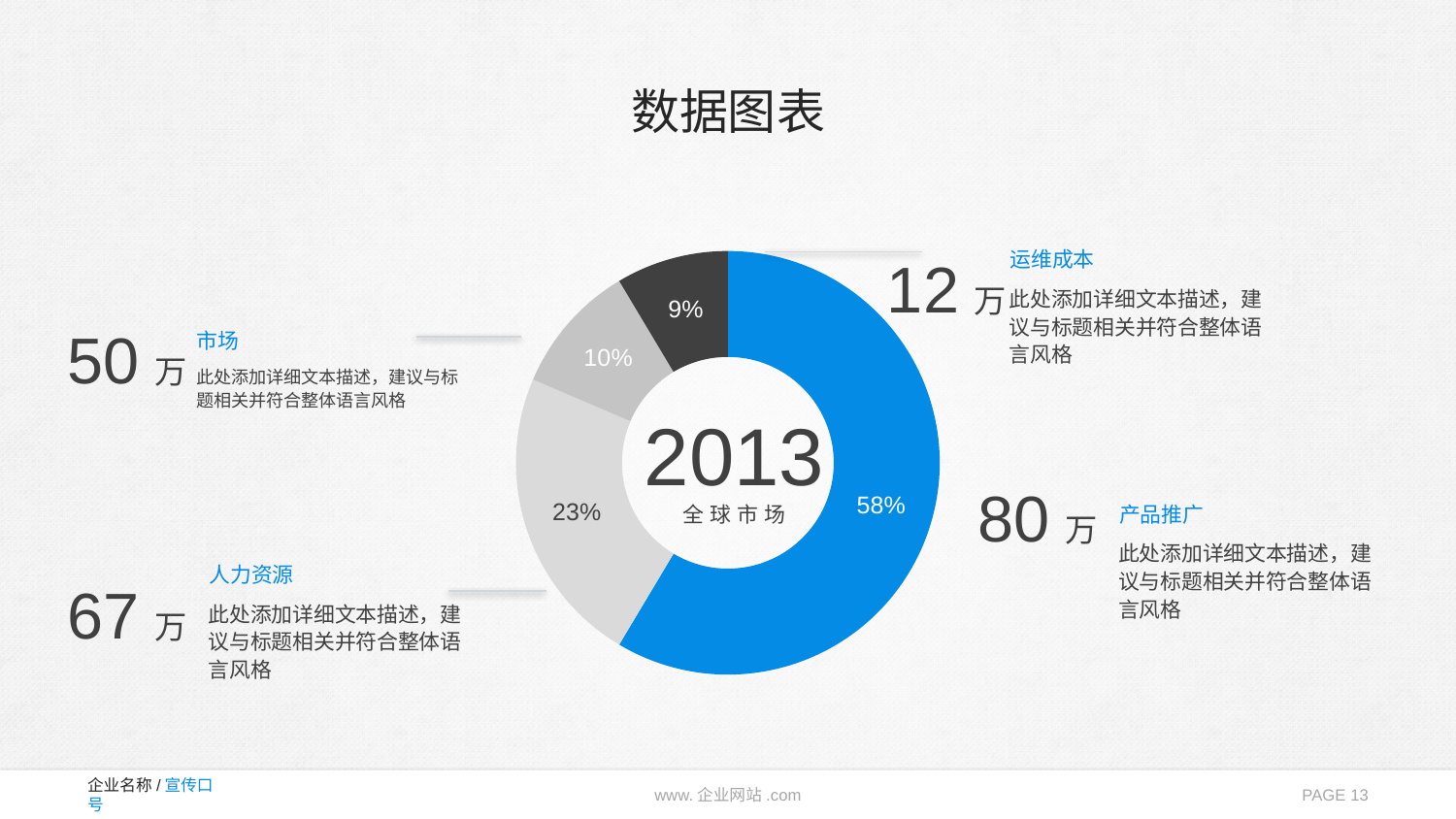

# 数据图表

### Chart

| Category | Sales |
|---|---|
| 1st Qtr | 8.200000000000001 |
| 2nd Qtr | 3.2 |
| 3rd Qtr | 1.4 |
| 4th Qtr | 1.2 |
运维成本
12万
此处添加详细文本描述，建议与标题相关并符合整体语言风格
50万
市场
此处添加详细文本描述，建议与标题相关并符合整体语言风格
2013
80万
产品推广
全球市场
此处添加详细文本描述，建议与标题相关并符合整体语言风格
人力资源
67万
此处添加详细文本描述，建议与标题相关并符合整体语言风格
PAGE 13
www.企业网站.com